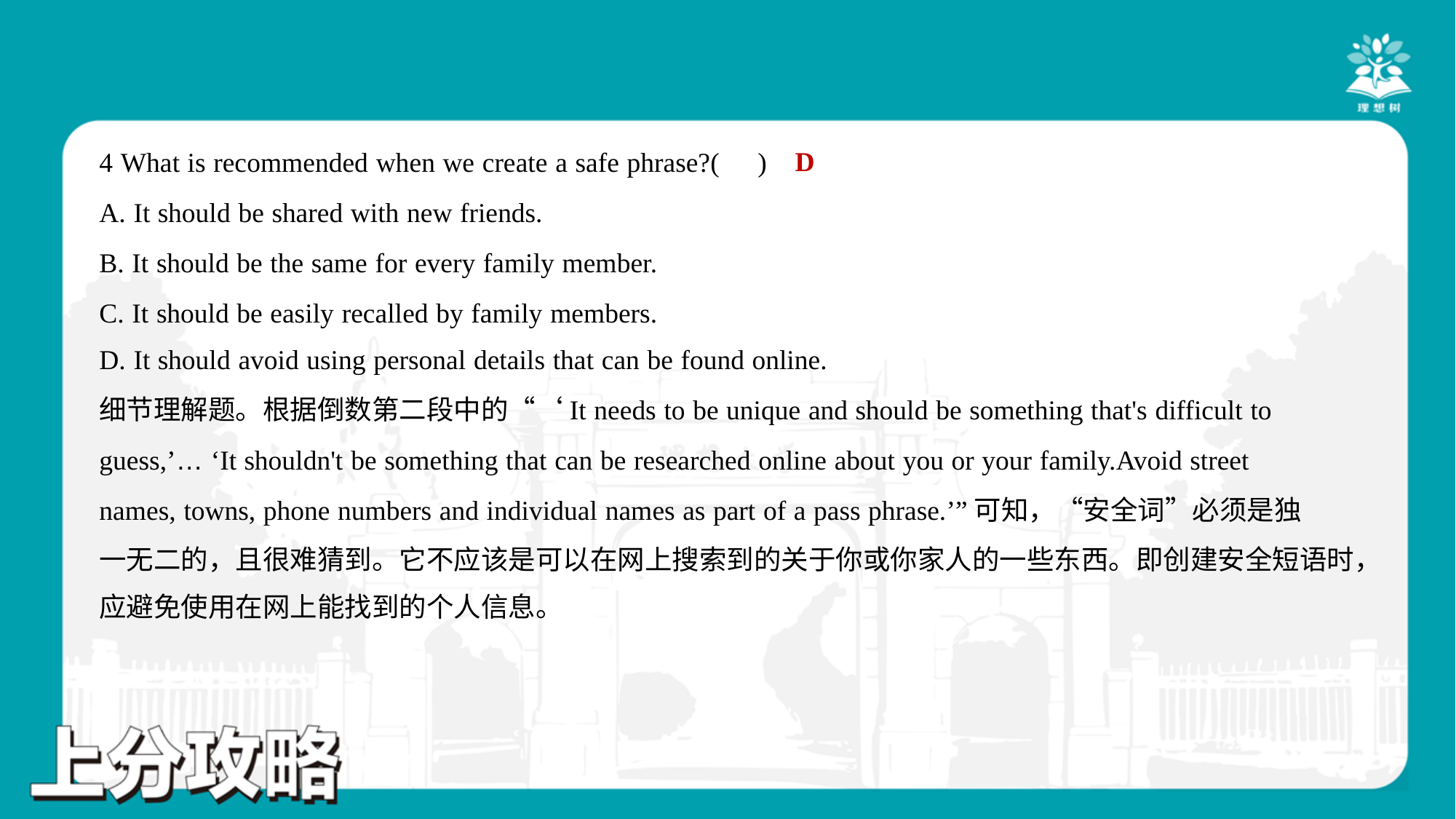

D
4 What is recommended when we create a safe phrase?(     )
A. It should be shared with new friends.
B. It should be the same for every family member.
C. It should be easily recalled by family members.
D. It should avoid using personal details that can be found online.
细节理解题。根据倒数第二段中的“‘It needs to be unique and should be something that's difficult to
guess,’… ‘It shouldn't be something that can be researched online about you or your family.Avoid street
names, towns, phone numbers and individual names as part of a pass phrase.’”可知，“安全词”必须是独
一无二的，且很难猜到。它不应该是可以在网上搜索到的关于你或你家人的一些东西。即创建安全短语时，
应避免使用在网上能找到的个人信息。